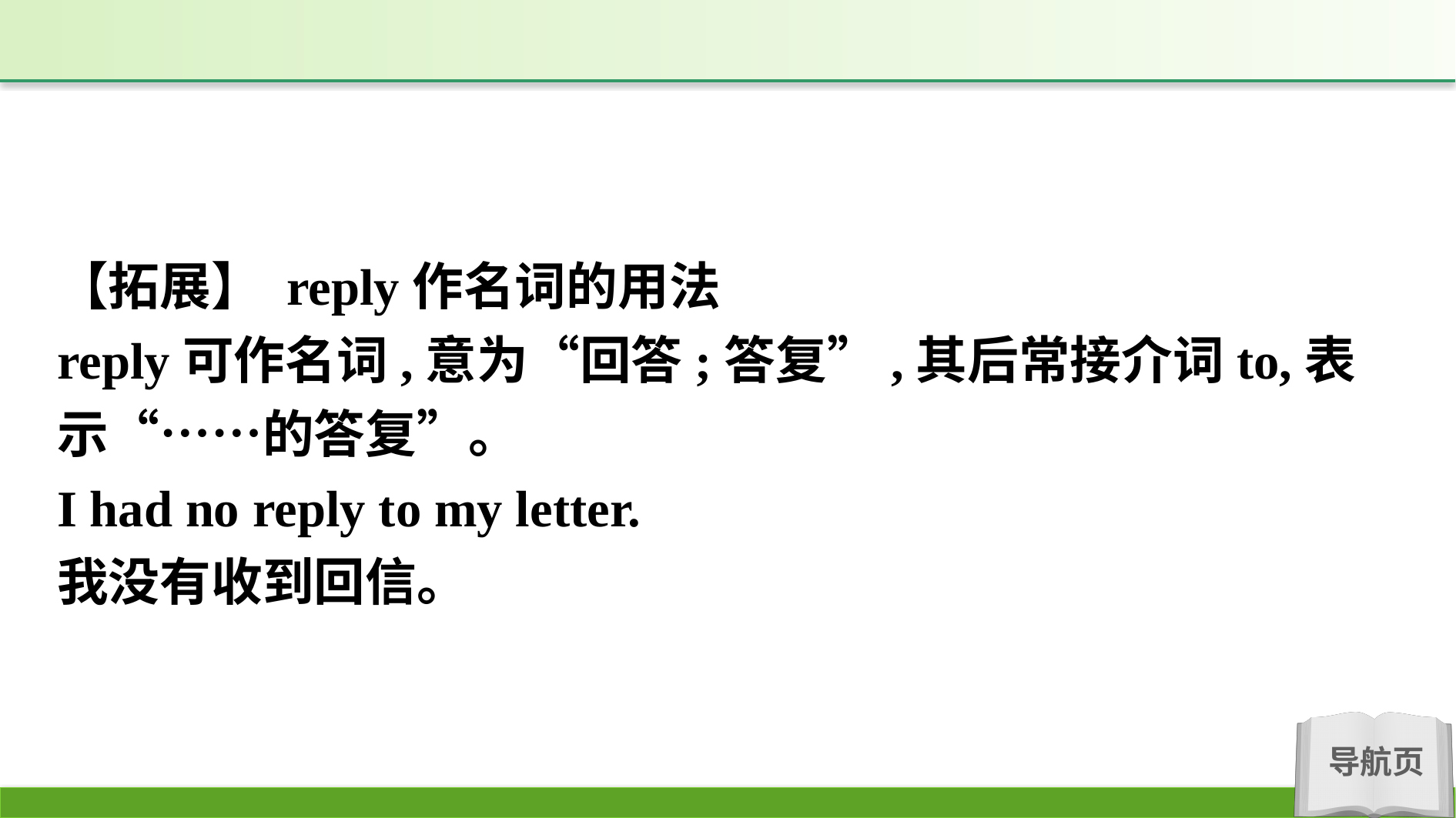

【拓展】 reply作名词的用法
reply可作名词,意为“回答;答复”,其后常接介词to,表示“……的答复”。
I had no reply to my letter.
我没有收到回信。